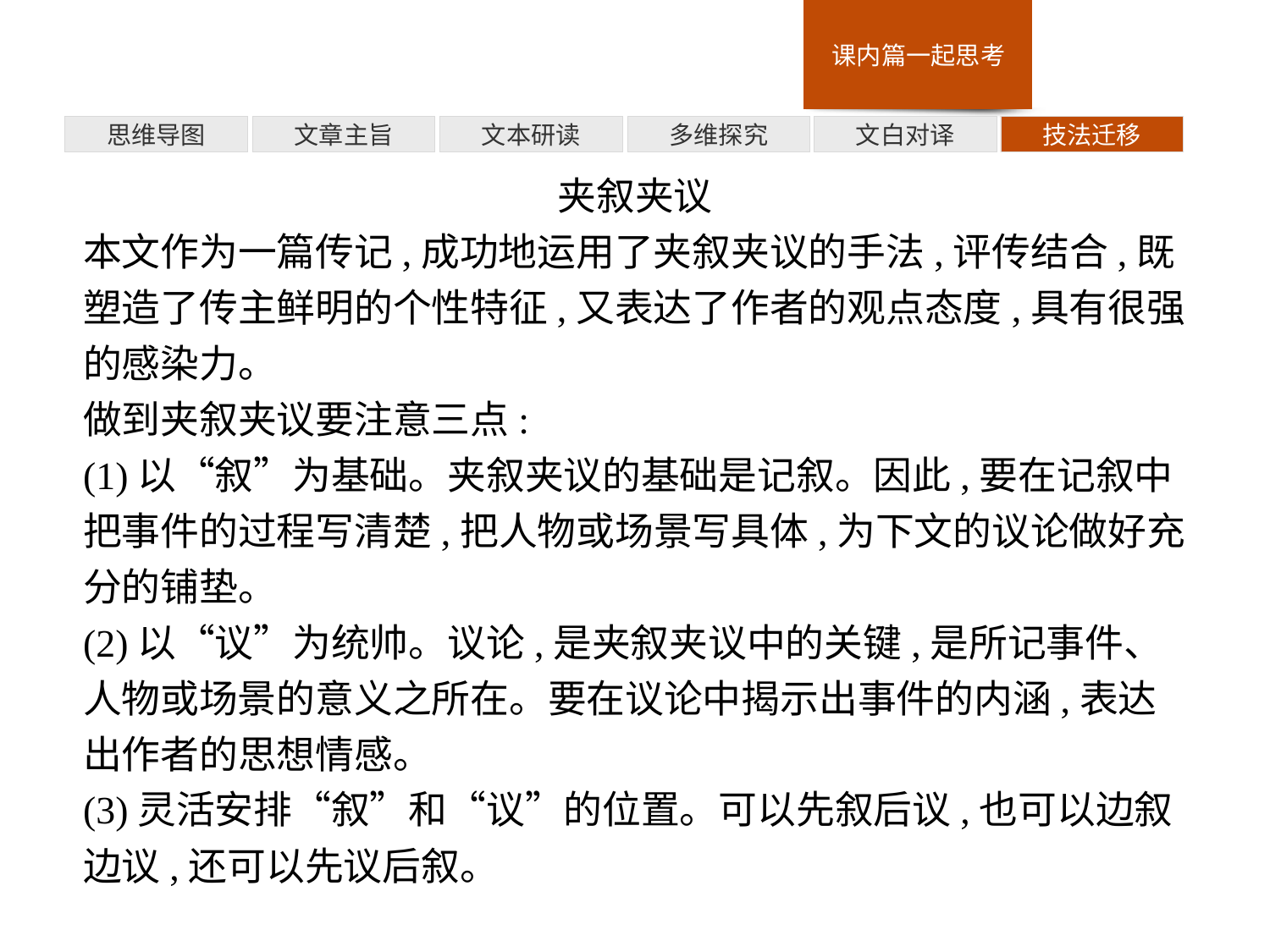

多维探究
思维导图
文章主旨
文本研读
文白对译
技法迁移
夹叙夹议
本文作为一篇传记,成功地运用了夹叙夹议的手法,评传结合,既塑造了传主鲜明的个性特征,又表达了作者的观点态度,具有很强的感染力。
做到夹叙夹议要注意三点:
(1)以“叙”为基础。夹叙夹议的基础是记叙。因此,要在记叙中把事件的过程写清楚,把人物或场景写具体,为下文的议论做好充分的铺垫。
(2)以“议”为统帅。议论,是夹叙夹议中的关键,是所记事件、人物或场景的意义之所在。要在议论中揭示出事件的内涵,表达出作者的思想情感。
(3)灵活安排“叙”和“议”的位置。可以先叙后议,也可以边叙边议,还可以先议后叙。